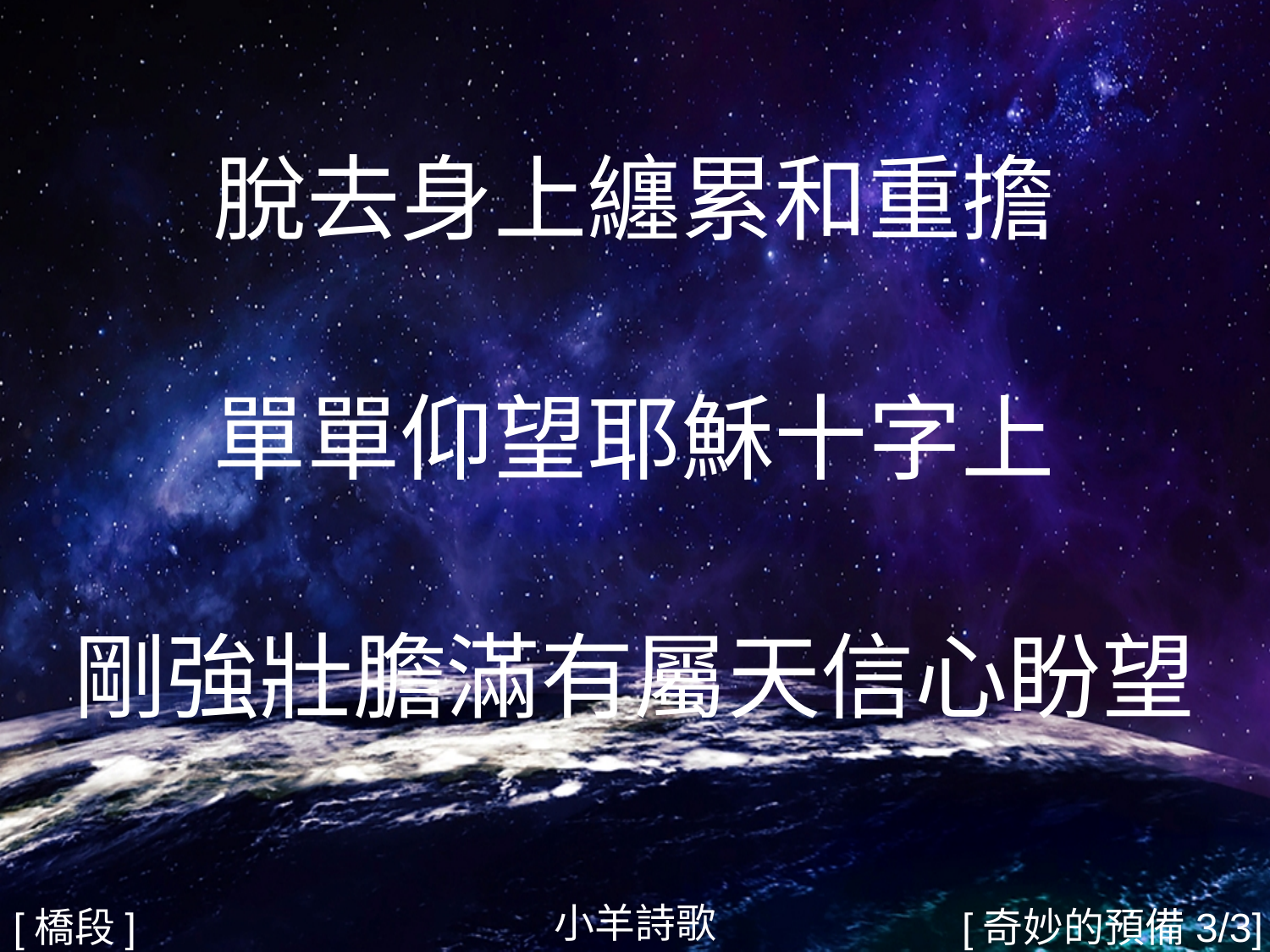

脫去身上纏累和重擔

單單仰望耶穌十字上

剛強壯膽滿有屬天信心盼望

#

小羊詩歌
[橋段]
[奇妙的預備3/3]